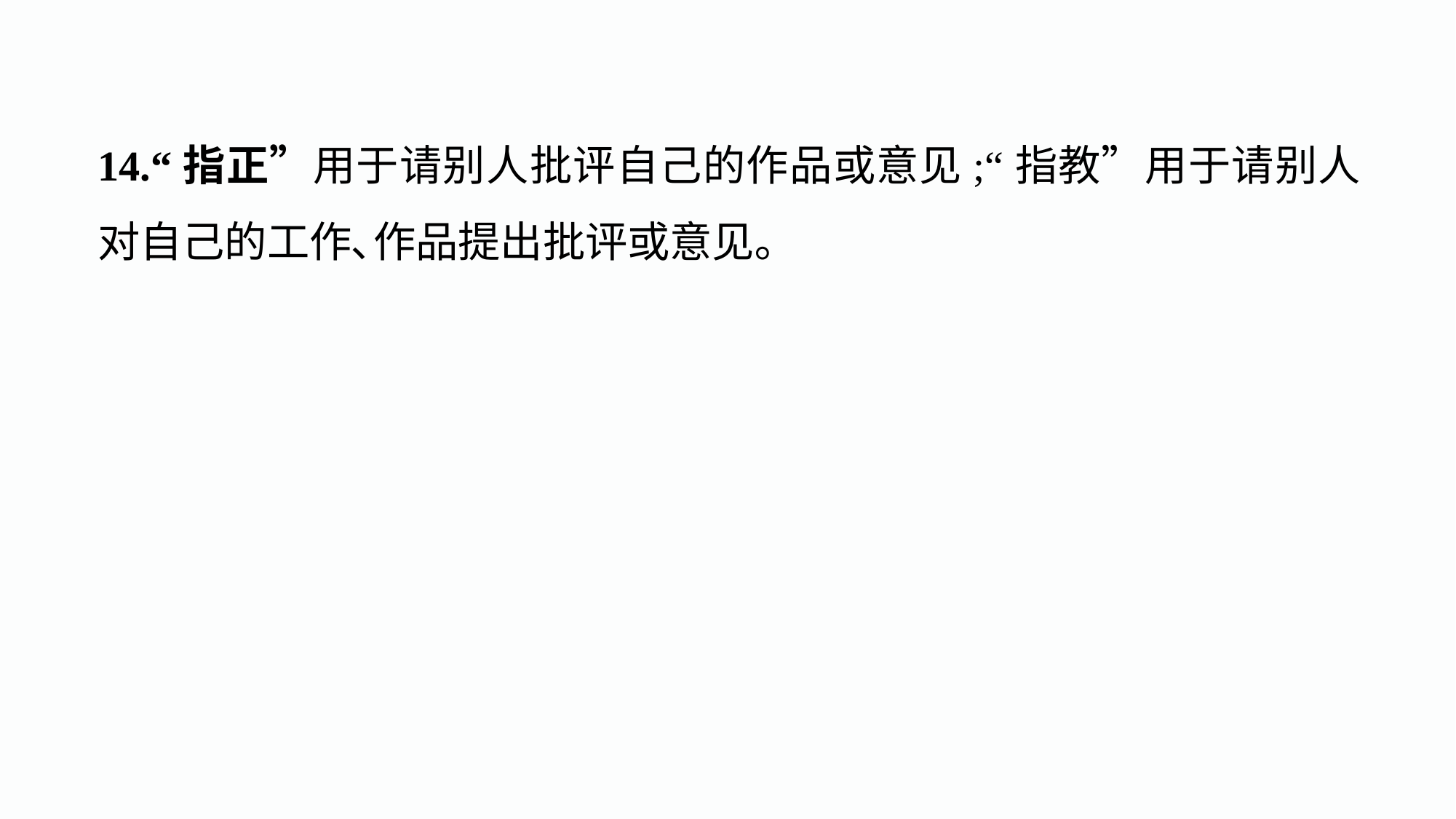

14.“指正”用于请别人批评自己的作品或意见;“指教”用于请别人对自己的工作､作品提出批评或意见｡